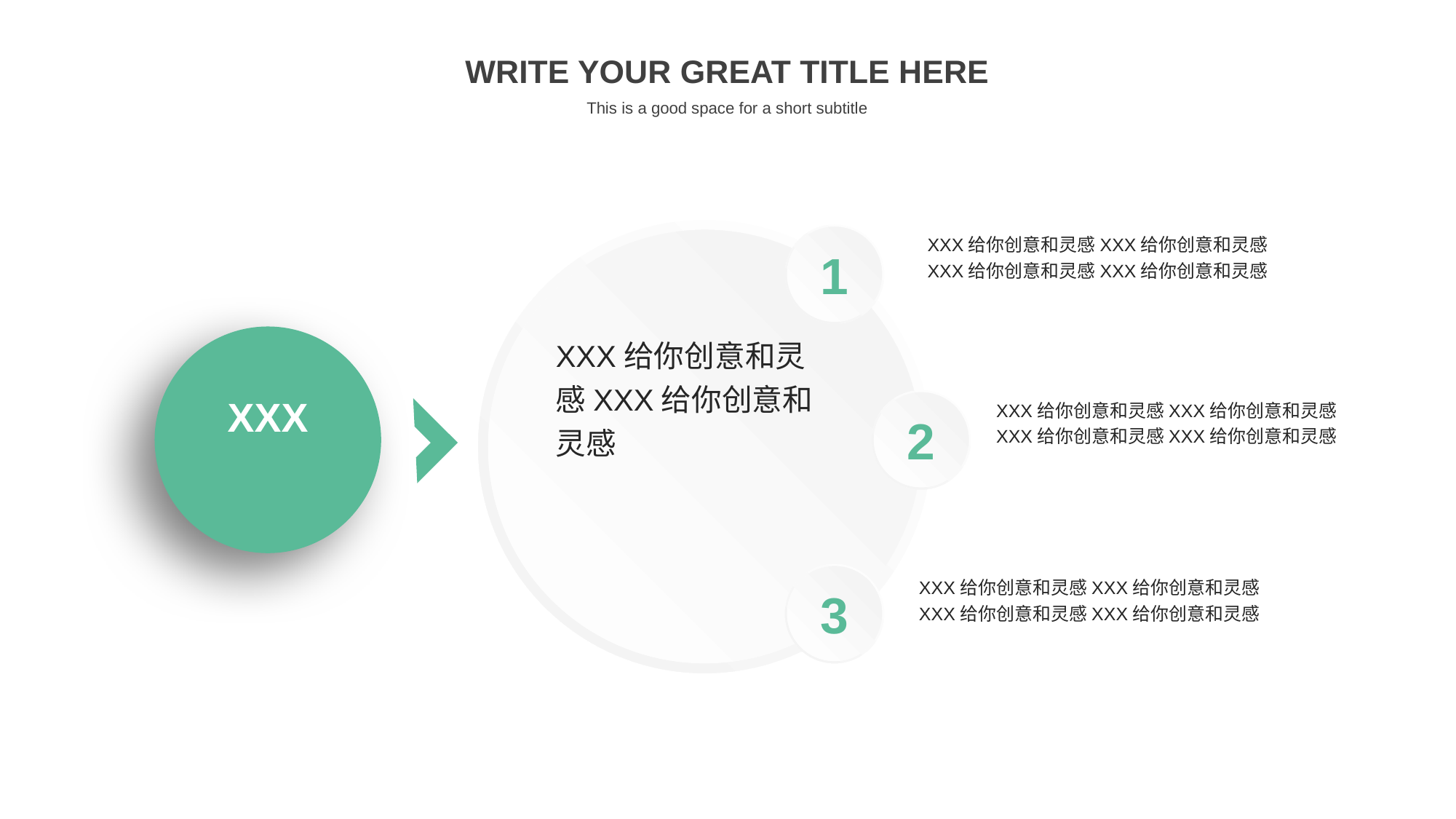

WRITE YOUR GREAT TITLE HERE
This is a good space for a short subtitle

1
XXX给你创意和灵感XXX给你创意和灵感XXX给你创意和灵感XXX给你创意和灵感

XXX给你创意和灵感XXX给你创意和灵感

2
XXX
XXX给你创意和灵感XXX给你创意和灵感XXX给你创意和灵感XXX给你创意和灵感

3
XXX给你创意和灵感XXX给你创意和灵感XXX给你创意和灵感XXX给你创意和灵感